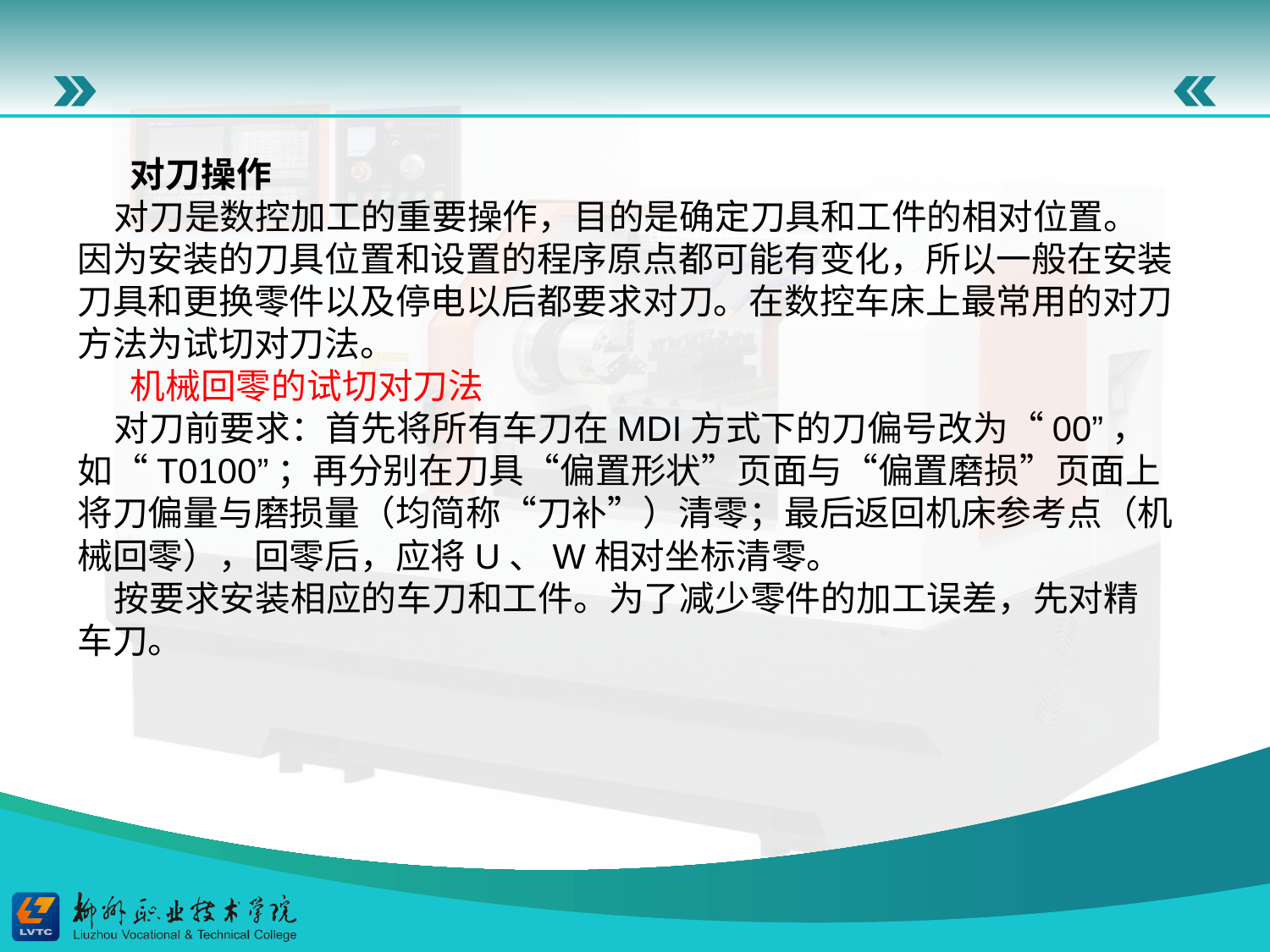

对刀操作
对刀是数控加工的重要操作，目的是确定刀具和工件的相对位置。因为安装的刀具位置和设置的程序原点都可能有变化，所以一般在安装刀具和更换零件以及停电以后都要求对刀。在数控车床上最常用的对刀方法为试切对刀法。
 机械回零的试切对刀法
对刀前要求：首先将所有车刀在MDI方式下的刀偏号改为“00”，如“T0100”；再分别在刀具“偏置形状”页面与“偏置磨损”页面上将刀偏量与磨损量（均简称“刀补”）清零；最后返回机床参考点（机械回零），回零后，应将U、W相对坐标清零。
按要求安装相应的车刀和工件。为了减少零件的加工误差，先对精车刀。